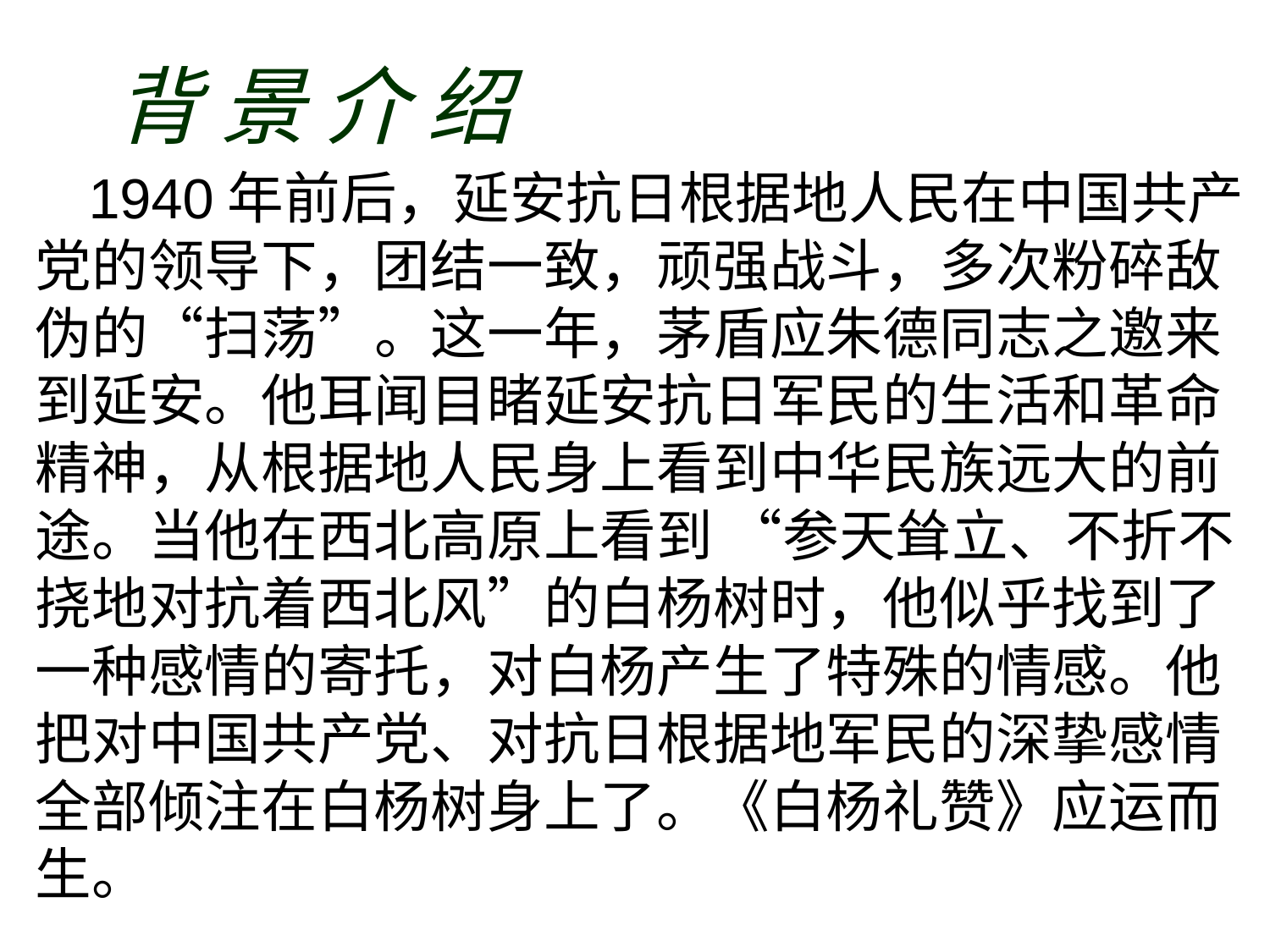

背 景 介 绍
      1940年前后，延安抗日根据地人民在中国共产党的领导下，团结一致，顽强战斗，多次粉碎敌伪的“扫荡”。这一年，茅盾应朱德同志之邀来到延安。他耳闻目睹延安抗日军民的生活和革命精神，从根据地人民身上看到中华民族远大的前途。当他在西北高原上看到 “参天耸立、不折不挠地对抗着西北风”的白杨树时，他似乎找到了一种感情的寄托，对白杨产生了特殊的情感。他把对中国共产党、对抗日根据地军民的深挚感情全部倾注在白杨树身上了。《白杨礼赞》应运而生。